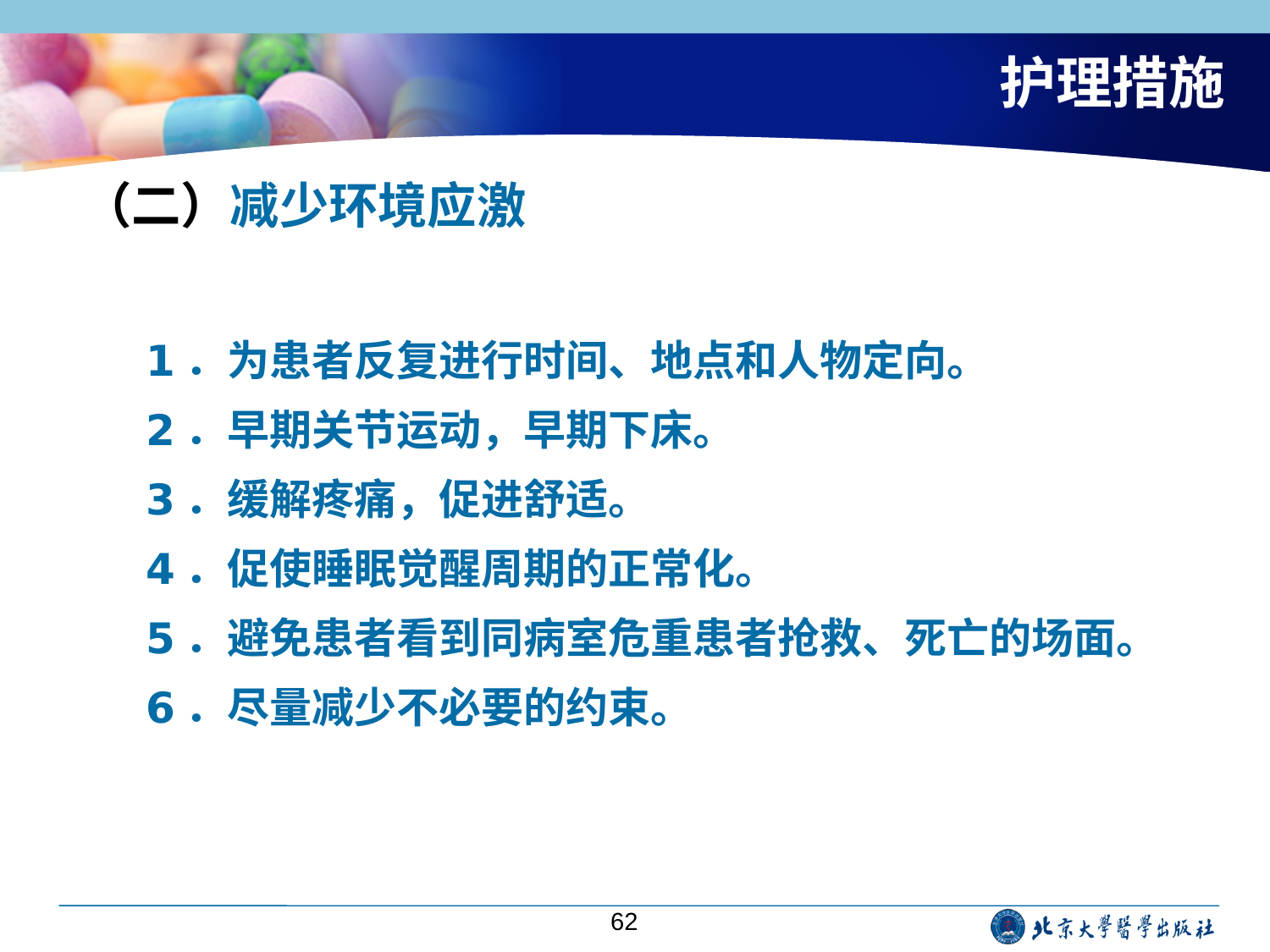

# 护理措施
（二）减少环境应激

1．为患者反复进行时间、地点和人物定向。
2．早期关节运动，早期下床。
3．缓解疼痛，促进舒适。
4．促使睡眠觉醒周期的正常化。
5．避免患者看到同病室危重患者抢救、死亡的场面。
6．尽量减少不必要的约束。
62